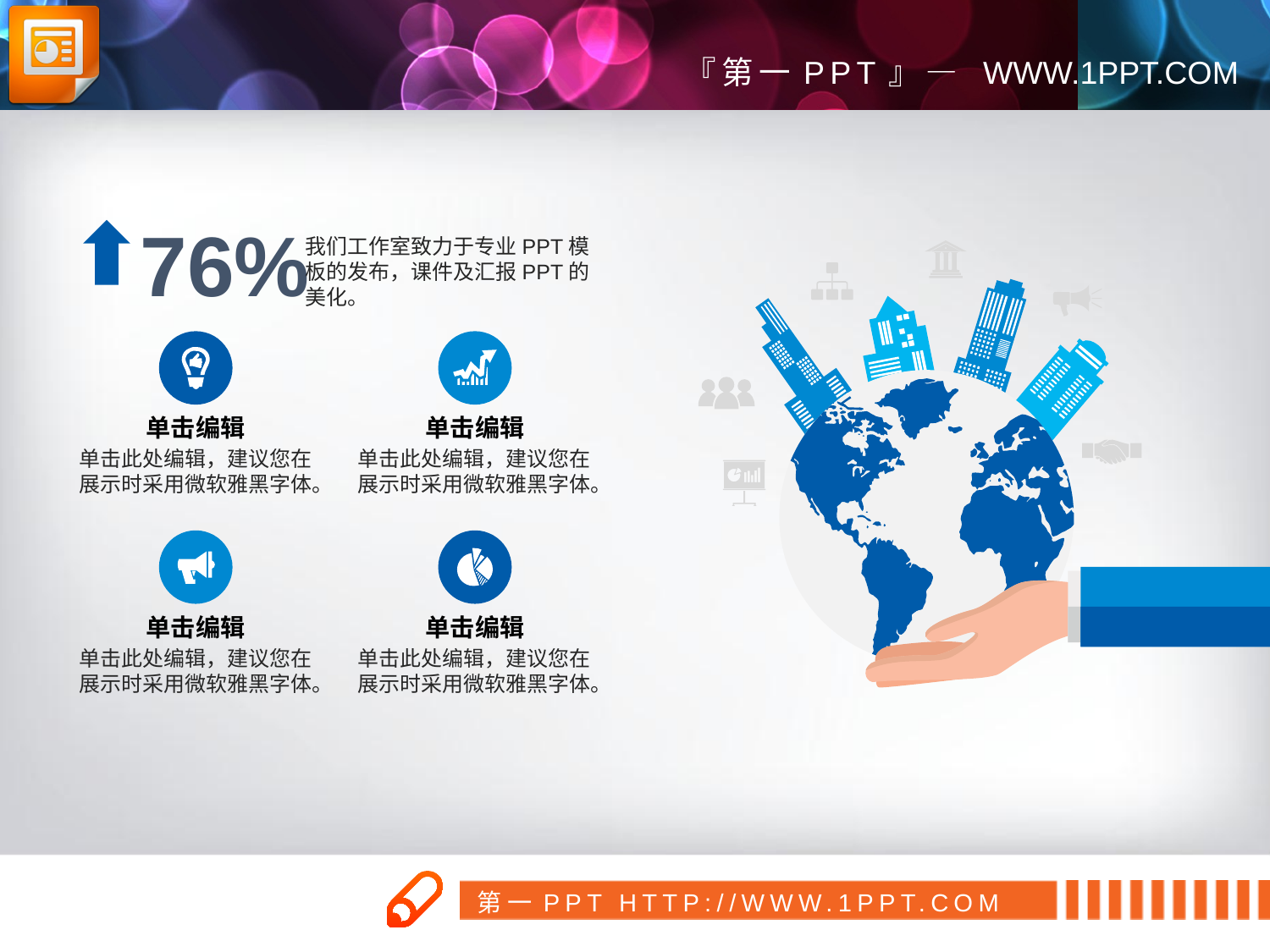

76%

我们工作室致力于专业PPT模板的发布，课件及汇报PPT的美化。

单击编辑
单击此处编辑，建议您在展示时采用微软雅黑字体。

单击编辑
单击此处编辑，建议您在展示时采用微软雅黑字体。

单击编辑
单击此处编辑，建议您在展示时采用微软雅黑字体。

单击编辑
单击此处编辑，建议您在展示时采用微软雅黑字体。